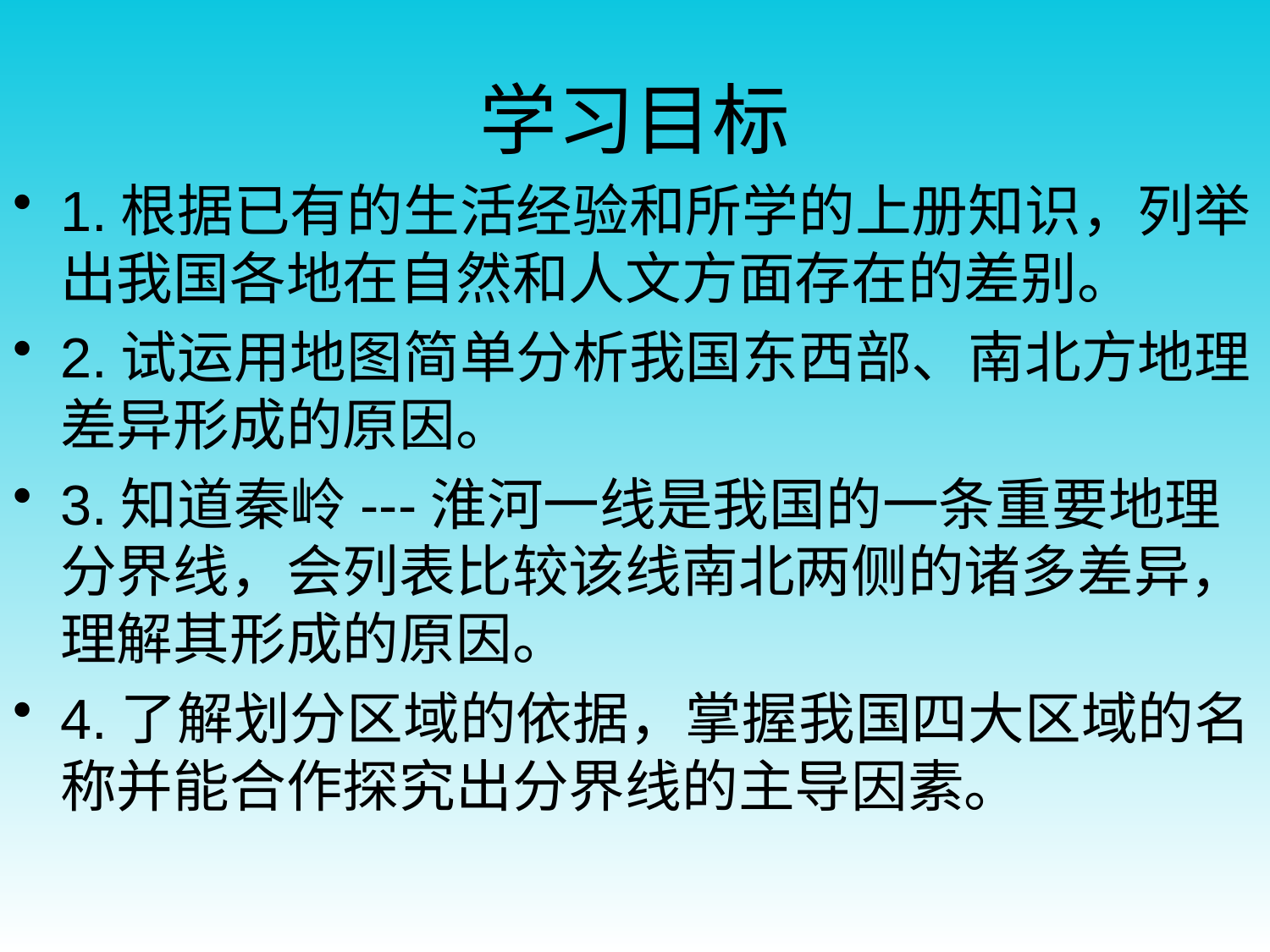

# 学习目标
1.根据已有的生活经验和所学的上册知识，列举出我国各地在自然和人文方面存在的差别。
2.试运用地图简单分析我国东西部、南北方地理差异形成的原因。
3.知道秦岭---淮河一线是我国的一条重要地理分界线，会列表比较该线南北两侧的诸多差异，理解其形成的原因。
4.了解划分区域的依据，掌握我国四大区域的名称并能合作探究出分界线的主导因素。